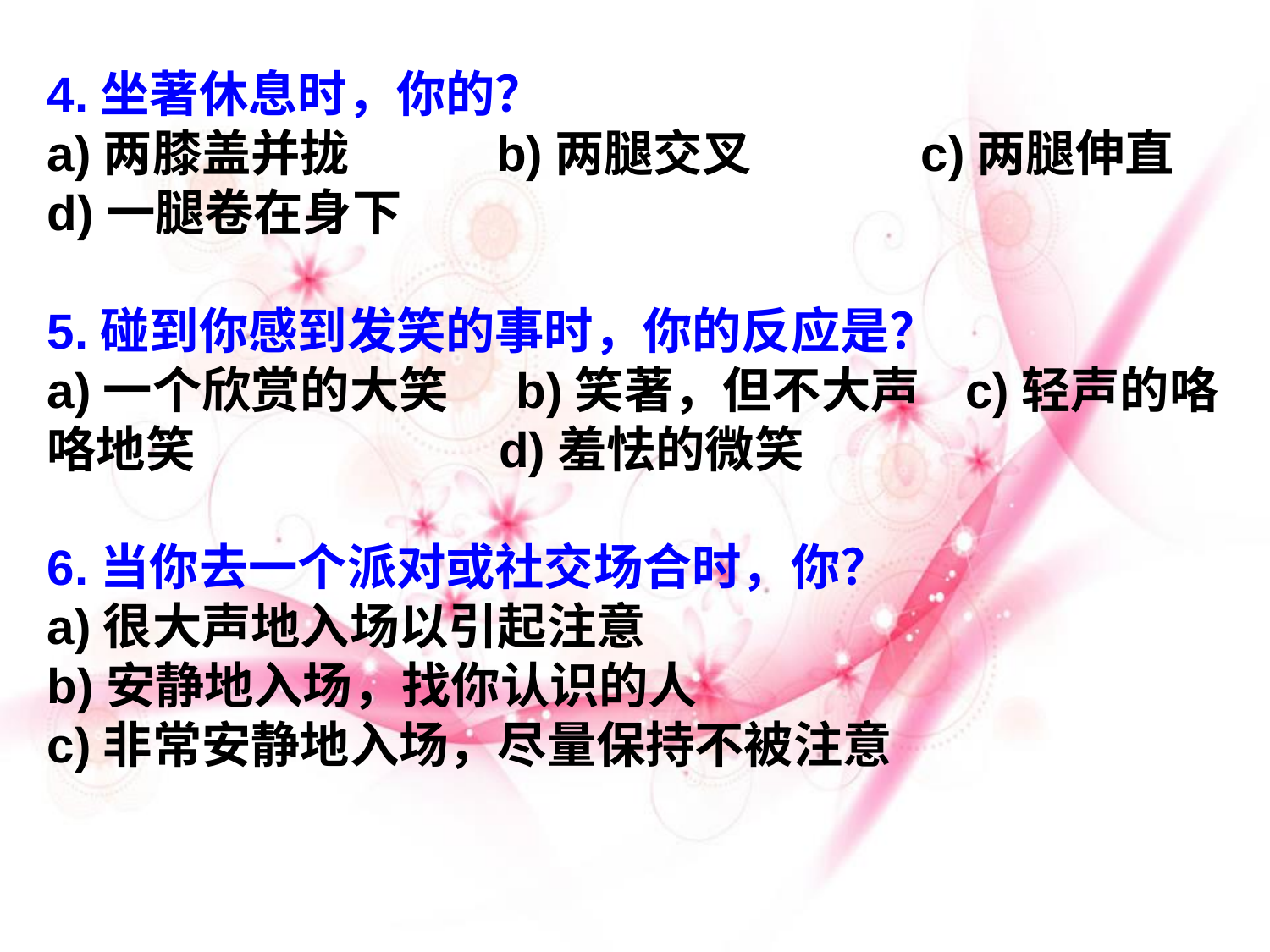

4.坐著休息时，你的？
a)两膝盖并拢            b)两腿交叉              c)两腿伸直
d)一腿卷在身下

5.碰到你感到发笑的事时，你的反应是？
a)一个欣赏的大笑     b)笑著，但不大声   c)轻声的咯咯地笑                          d)羞怯的微笑

6.当你去一个派对或社交场合时，你？
a)很大声地入场以引起注意
b)安静地入场，找你认识的人
c)非常安静地入场，尽量保持不被注意